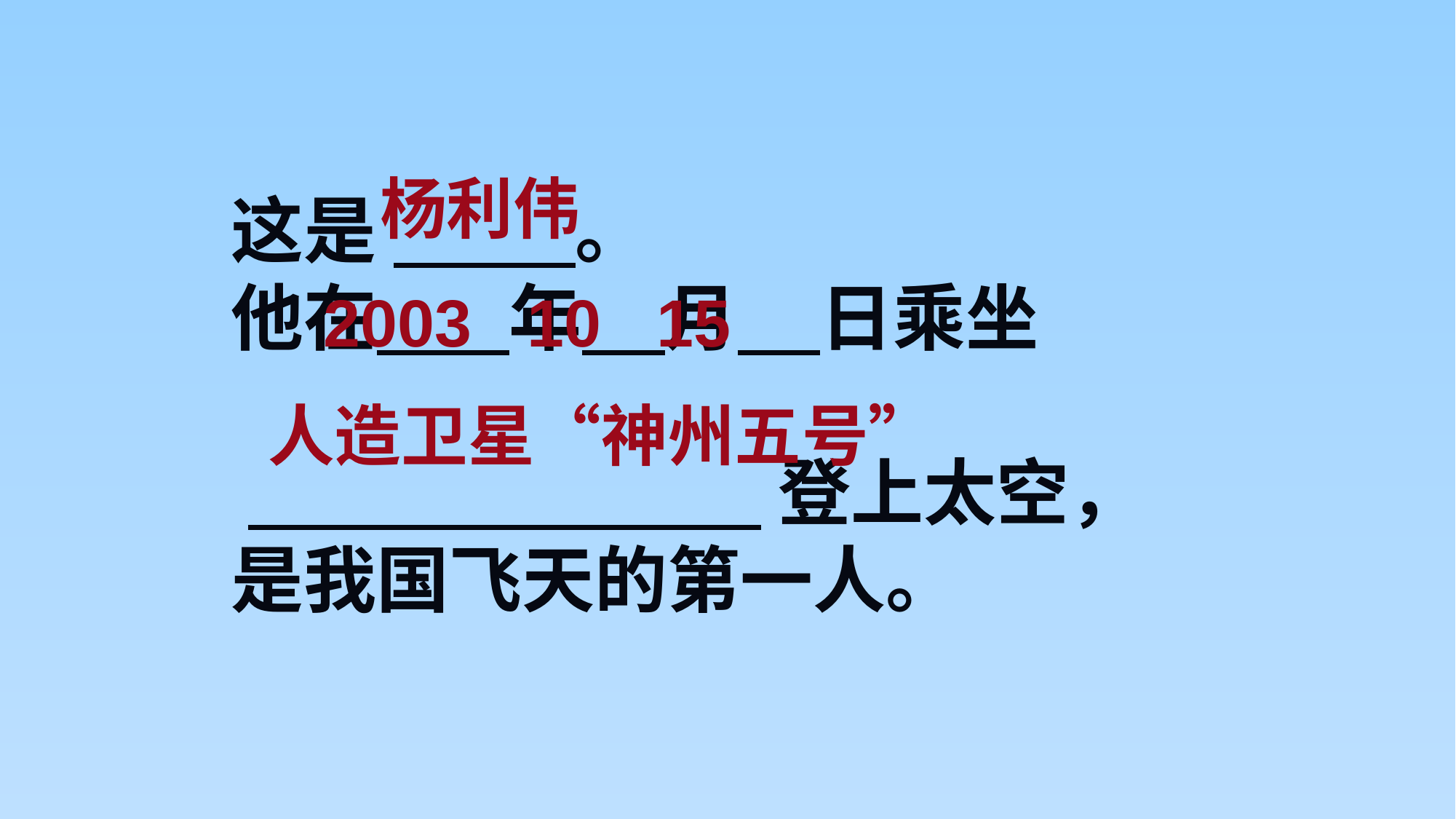

这是            。
他在        年     月     日乘坐

                                登上太空，
是我国飞天的第一人。

        杨利伟
   2003   10   15
人造卫星“神州五号”